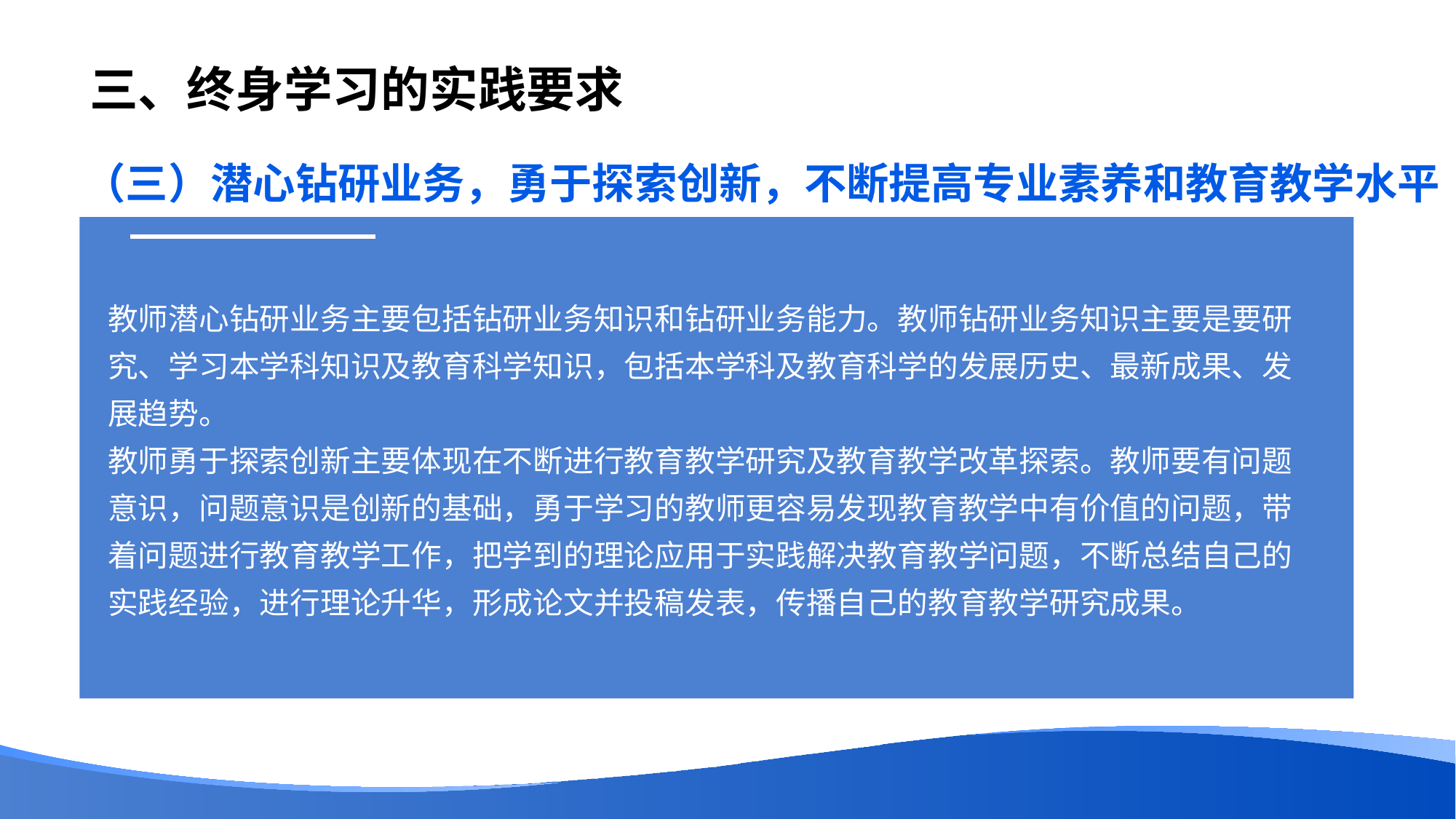

# 三、终身学习的实践要求
（三）潜心钻研业务，勇于探索创新，不断提高专业素养和教育教学水平

教师潜心钻研业务主要包括钻研业务知识和钻研业务能力。教师钻研业务知识主要是要研究、学习本学科知识及教育科学知识，包括本学科及教育科学的发展历史、最新成果、发展趋势。
教师勇于探索创新主要体现在不断进行教育教学研究及教育教学改革探索。教师要有问题意识，问题意识是创新的基础，勇于学习的教师更容易发现教育教学中有价值的问题，带着问题进行教育教学工作，把学到的理论应用于实践解决教育教学问题，不断总结自己的实践经验，进行理论升华，形成论文并投稿发表，传播自己的教育教学研究成果。